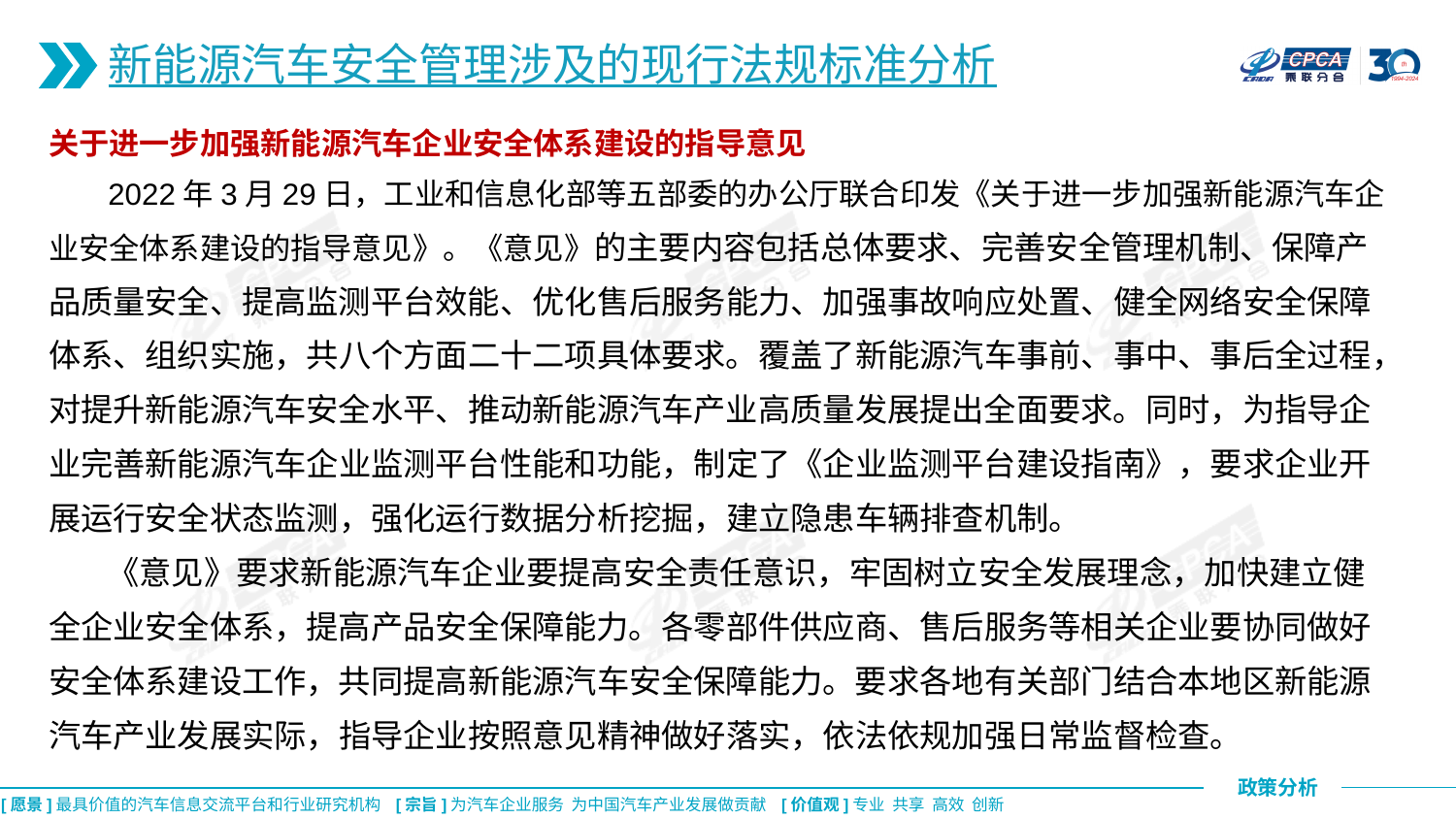

新能源汽车安全管理涉及的现行法规标准分析
关于进一步加强新能源汽车企业安全体系建设的指导意见
       2022年3月29日，工业和信息化部等五部委的办公厅联合印发《关于进一步加强新能源汽车企业安全体系建设的指导意见》。《意见》的主要内容包括总体要求、完善安全管理机制、保障产品质量安全、提高监测平台效能、优化售后服务能力、加强事故响应处置、健全网络安全保障体系、组织实施，共八个方面二十二项具体要求。覆盖了新能源汽车事前、事中、事后全过程，对提升新能源汽车安全水平、推动新能源汽车产业高质量发展提出全面要求。同时，为指导企业完善新能源汽车企业监测平台性能和功能，制定了《企业监测平台建设指南》，要求企业开展运行安全状态监测，强化运行数据分析挖掘，建立隐患车辆排查机制。
       《意见》要求新能源汽车企业要提高安全责任意识，牢固树立安全发展理念，加快建立健全企业安全体系，提高产品安全保障能力。各零部件供应商、售后服务等相关企业要协同做好安全体系建设工作，共同提高新能源汽车安全保障能力。要求各地有关部门结合本地区新能源汽车产业发展实际，指导企业按照意见精神做好落实，依法依规加强日常监督检查。